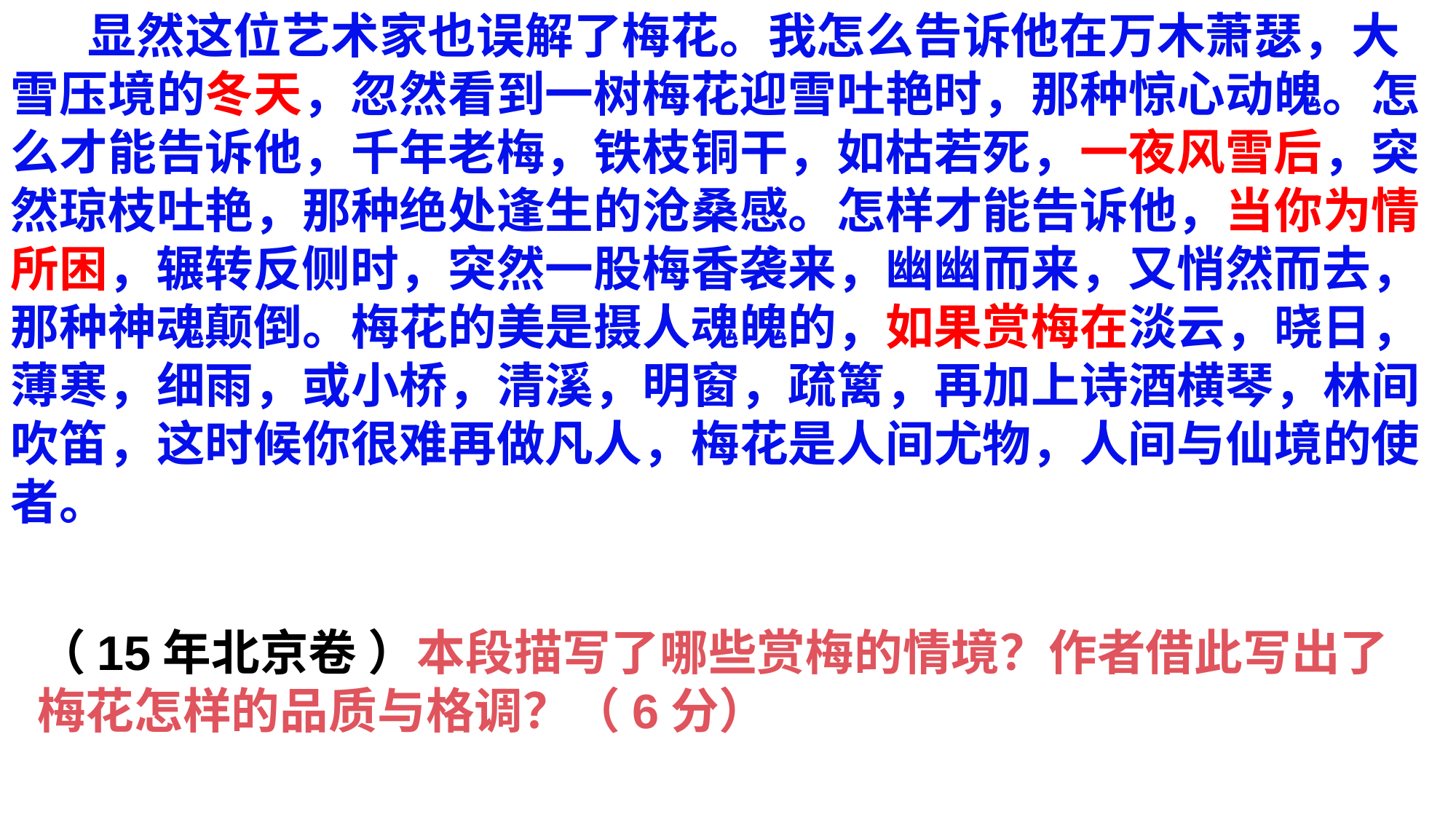

显然这位艺术家也误解了梅花。我怎么告诉他在万木萧瑟，大雪压境的冬天，忽然看到一树梅花迎雪吐艳时，那种惊心动魄。怎么才能告诉他，千年老梅，铁枝铜干，如枯若死，一夜风雪后，突然琼枝吐艳，那种绝处逢生的沧桑感。怎样才能告诉他，当你为情所困，辗转反侧时，突然一股梅香袭来，幽幽而来，又悄然而去，那种神魂颠倒。梅花的美是摄人魂魄的，如果赏梅在淡云，晓日，薄寒，细雨，或小桥，清溪，明窗，疏篱，再加上诗酒横琴，林间吹笛，这时候你很难再做凡人，梅花是人间尤物，人间与仙境的使者。
（15年北京卷 ）本段描写了哪些赏梅的情境？作者借此写出了梅花怎样的品质与格调？（6分）